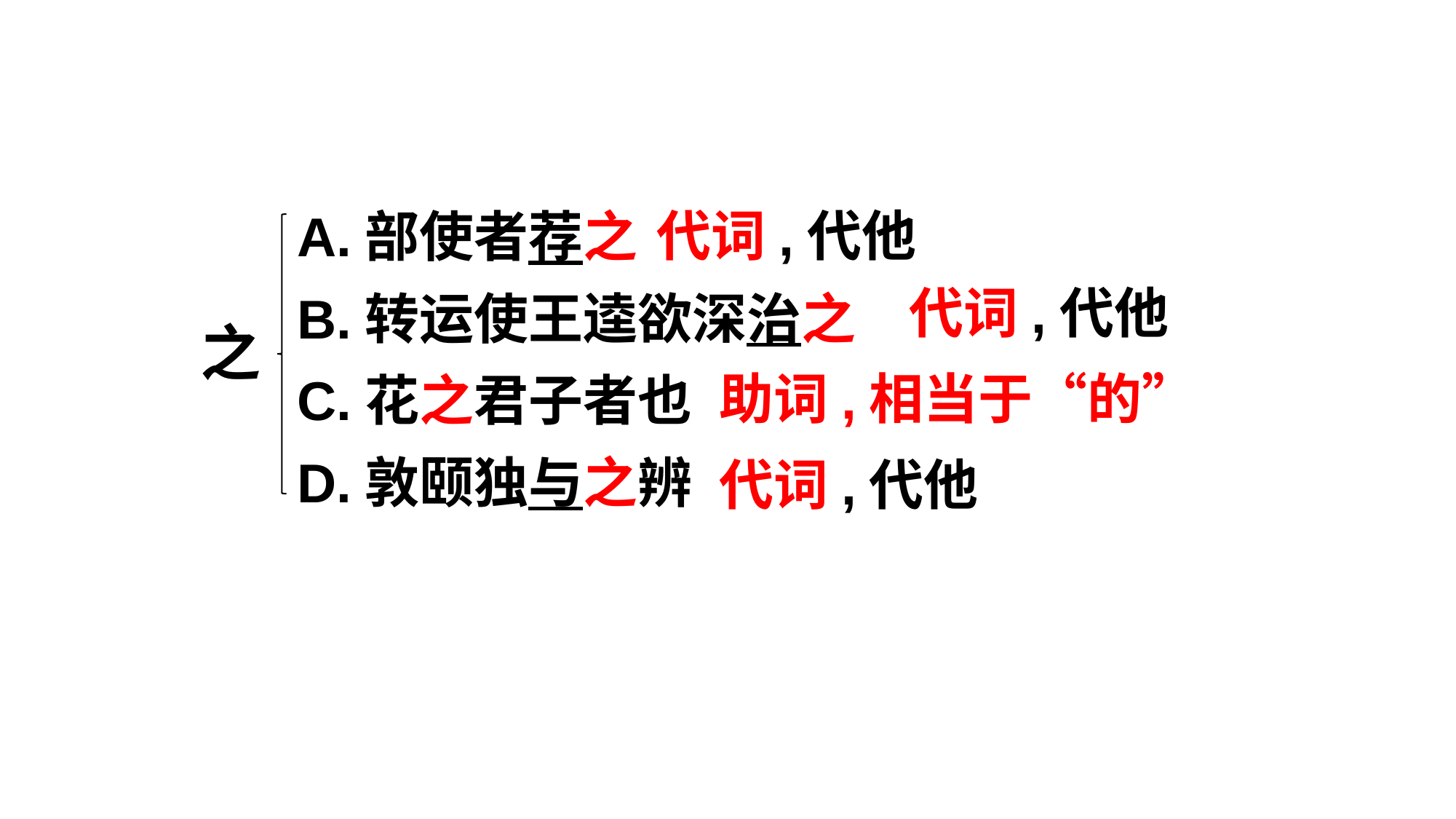

A.部使者荐之
B.转运使王逵欲深治之
C.花之君子者也
D.敦颐独与之辨
代词,代他

代词,代他
之
助词,相当于“的”
代词,代他